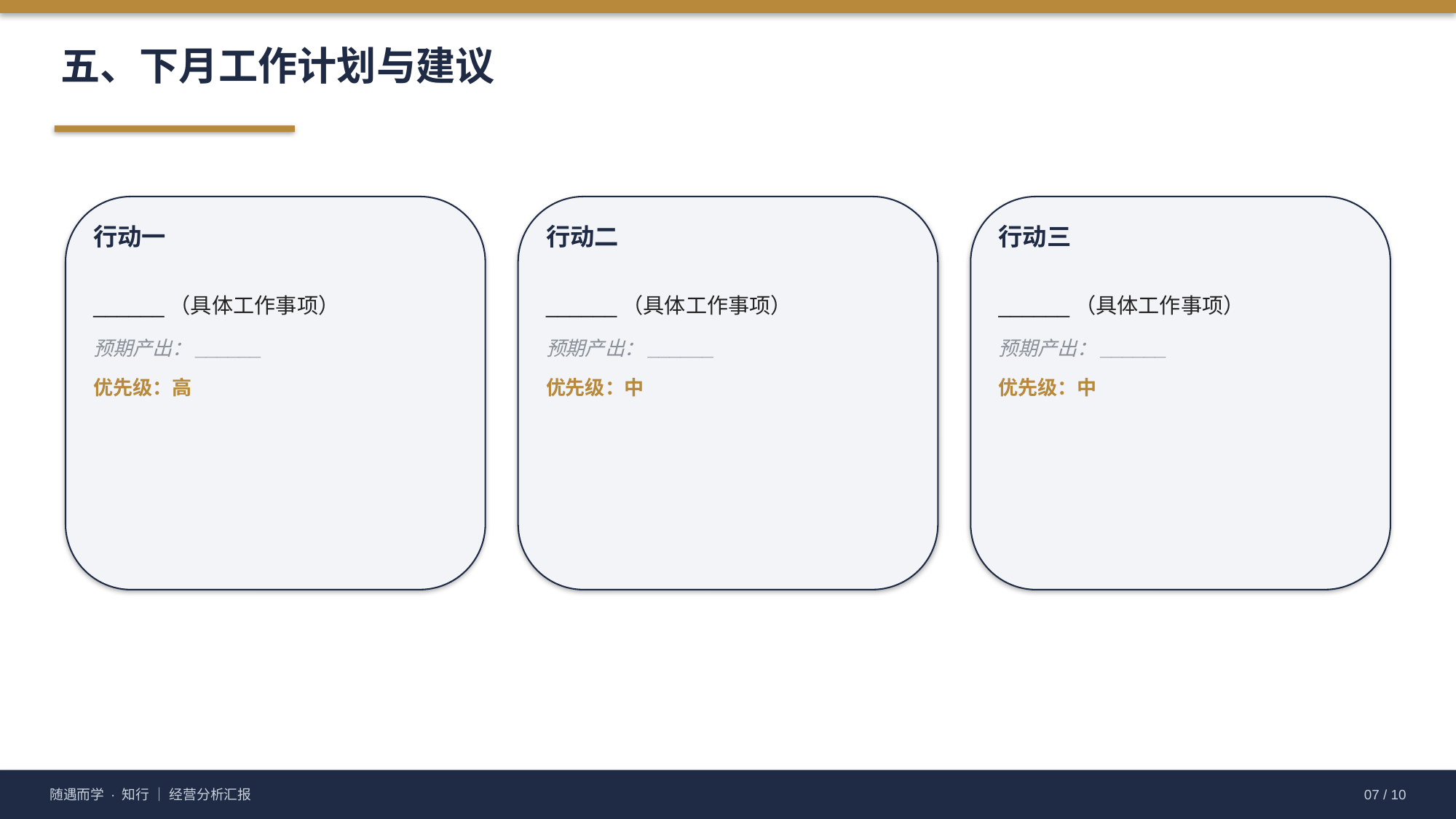

五、下月工作计划与建议

行动一
行动二
行动三
______（具体工作事项）
预期产出：______
优先级：高
______（具体工作事项）
预期产出：______
优先级：中
______（具体工作事项）
预期产出：______
优先级：中

随遇而学 · 知行 ｜ 经营分析汇报
07 / 10